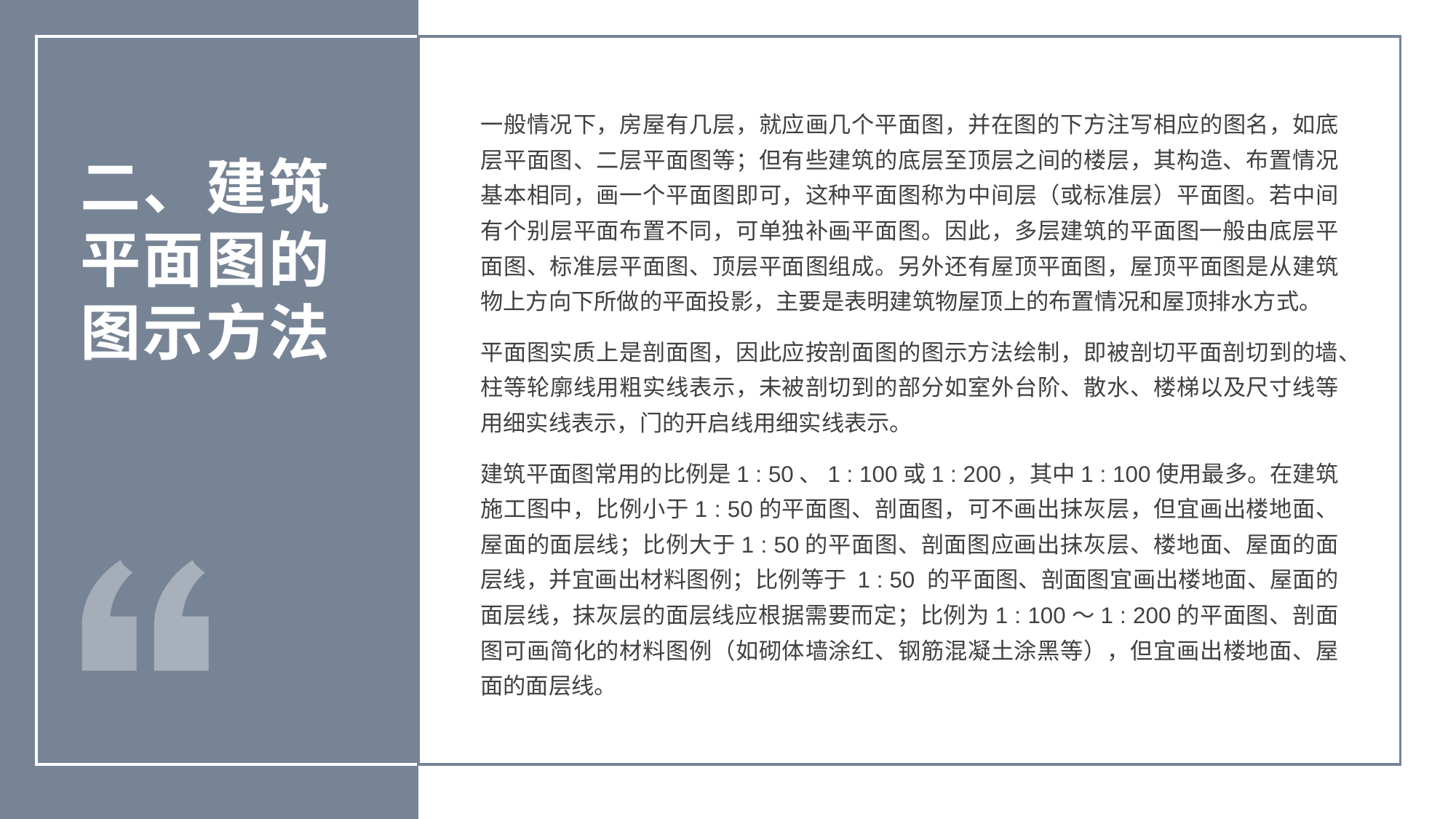

一般情况下，房屋有几层，就应画几个平面图，并在图的下方注写相应的图名，如底层平面图、二层平面图等；但有些建筑的底层至顶层之间的楼层，其构造、布置情况基本相同，画一个平面图即可，这种平面图称为中间层（或标准层）平面图。若中间有个别层平面布置不同，可单独补画平面图。因此，多层建筑的平面图一般由底层平面图、标准层平面图、顶层平面图组成。另外还有屋顶平面图，屋顶平面图是从建筑物上方向下所做的平面投影，主要是表明建筑物屋顶上的布置情况和屋顶排水方式。
平面图实质上是剖面图，因此应按剖面图的图示方法绘制，即被剖切平面剖切到的墙、柱等轮廓线用粗实线表示，未被剖切到的部分如室外台阶、散水、楼梯以及尺寸线等用细实线表示，门的开启线用细实线表示。
建筑平面图常用的比例是1 : 50、1 : 100或1 : 200，其中1 : 100使用最多。在建筑施工图中，比例小于1 : 50的平面图、剖面图，可不画出抹灰层，但宜画出楼地面、屋面的面层线；比例大于1 : 50的平面图、剖面图应画出抹灰层、楼地面、屋面的面层线，并宜画出材料图例；比例等于 1 : 50 的平面图、剖面图宜画出楼地面、屋面的面层线，抹灰层的面层线应根据需要而定；比例为1 : 100～1 : 200的平面图、剖面图可画简化的材料图例（如砌体墙涂红、钢筋混凝土涂黑等），但宜画出楼地面、屋面的面层线。
二、建筑平面图的图示方法